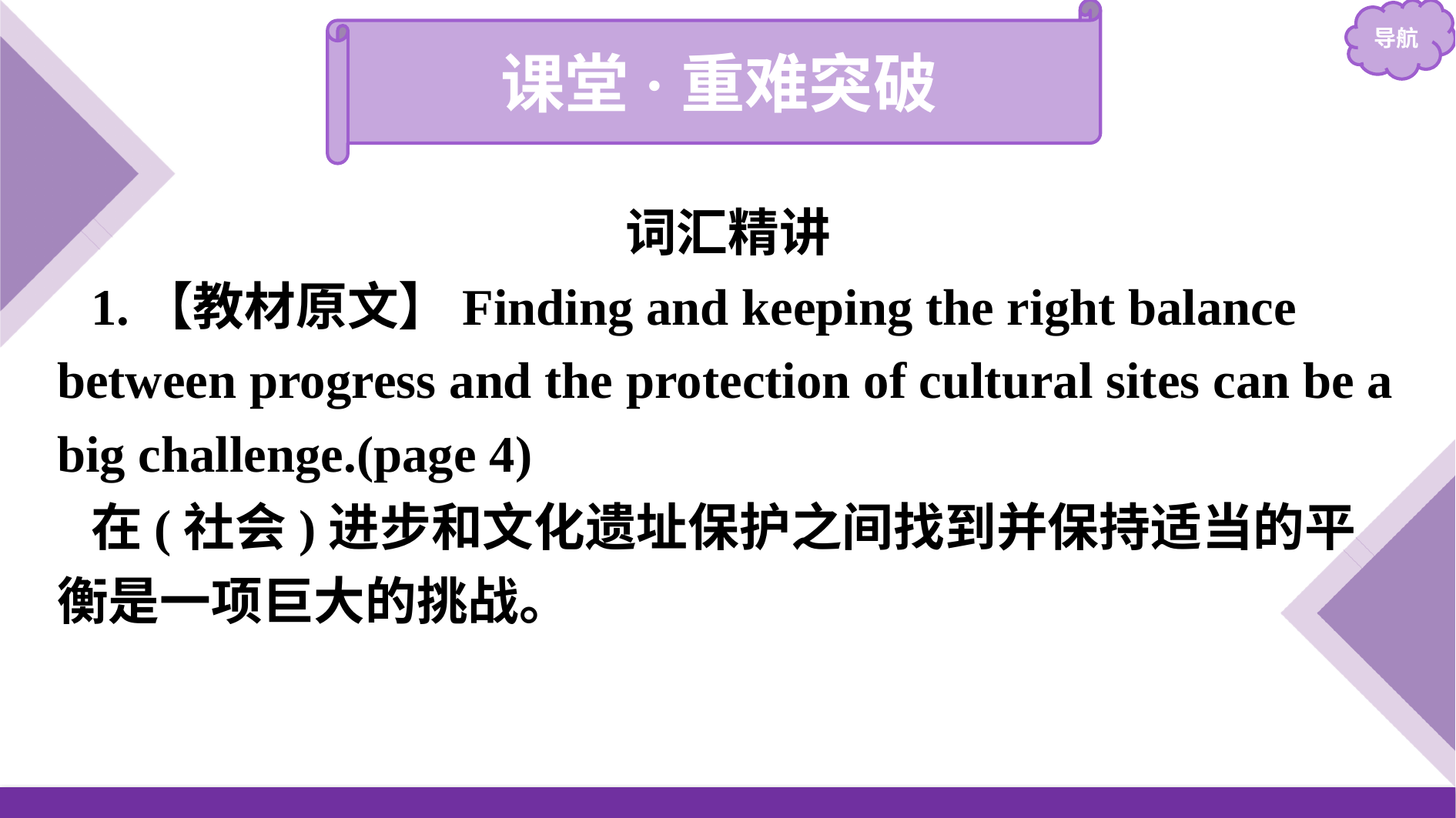

课堂·重难突破
词汇精讲
1.【教材原文】Finding and keeping the right balance between progress and the protection of cultural sites can be a big challenge.(page 4)
在(社会)进步和文化遗址保护之间找到并保持适当的平衡是一项巨大的挑战。